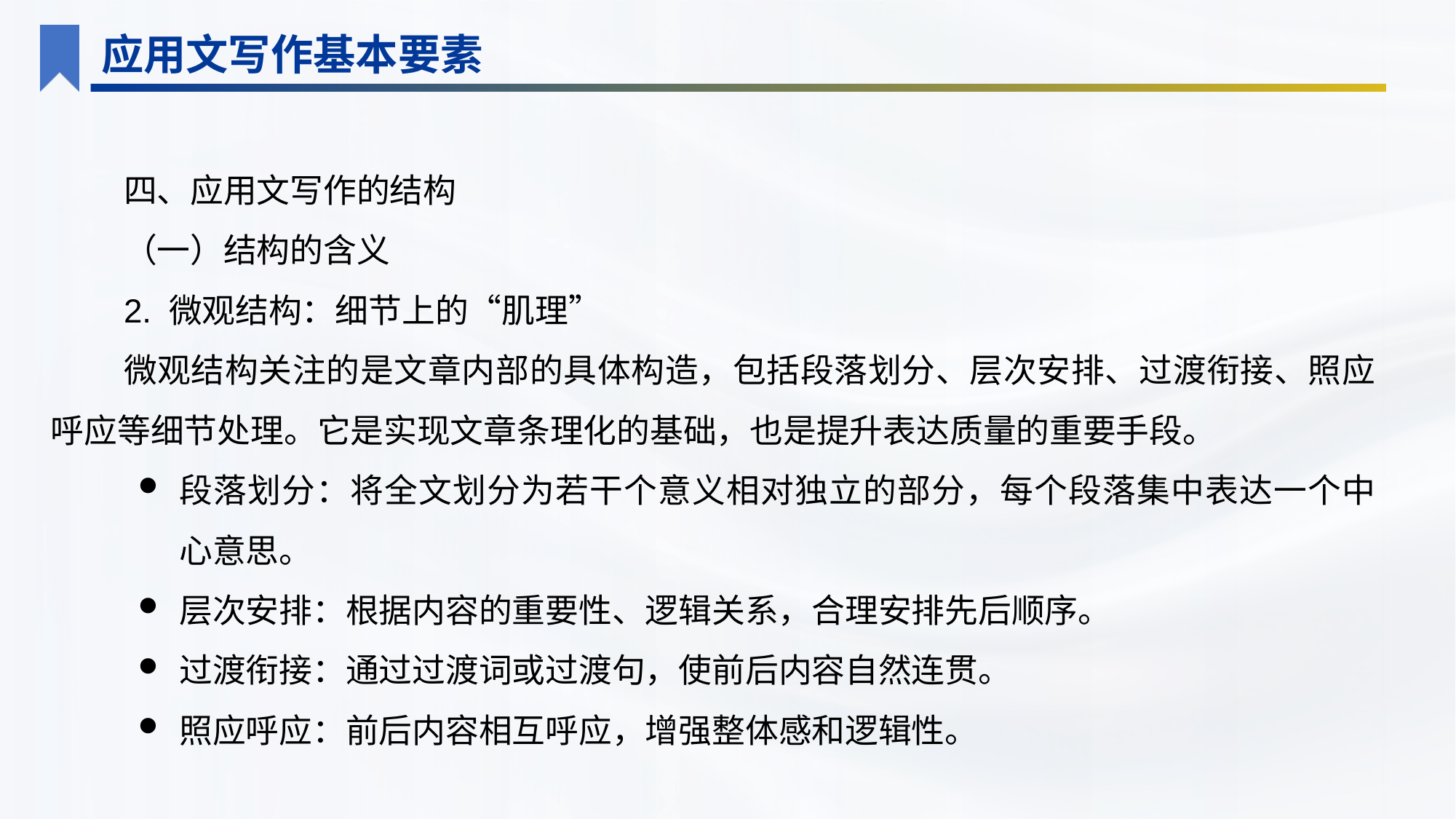

应用文写作基本要素
四、应用文写作的结构
（一）结构的含义
2. 微观结构：细节上的“肌理”
微观结构关注的是文章内部的具体构造，包括段落划分、层次安排、过渡衔接、照应呼应等细节处理。它是实现文章条理化的基础，也是提升表达质量的重要手段。
段落划分：将全文划分为若干个意义相对独立的部分，每个段落集中表达一个中心意思。
层次安排：根据内容的重要性、逻辑关系，合理安排先后顺序。
过渡衔接：通过过渡词或过渡句，使前后内容自然连贯。
照应呼应：前后内容相互呼应，增强整体感和逻辑性。